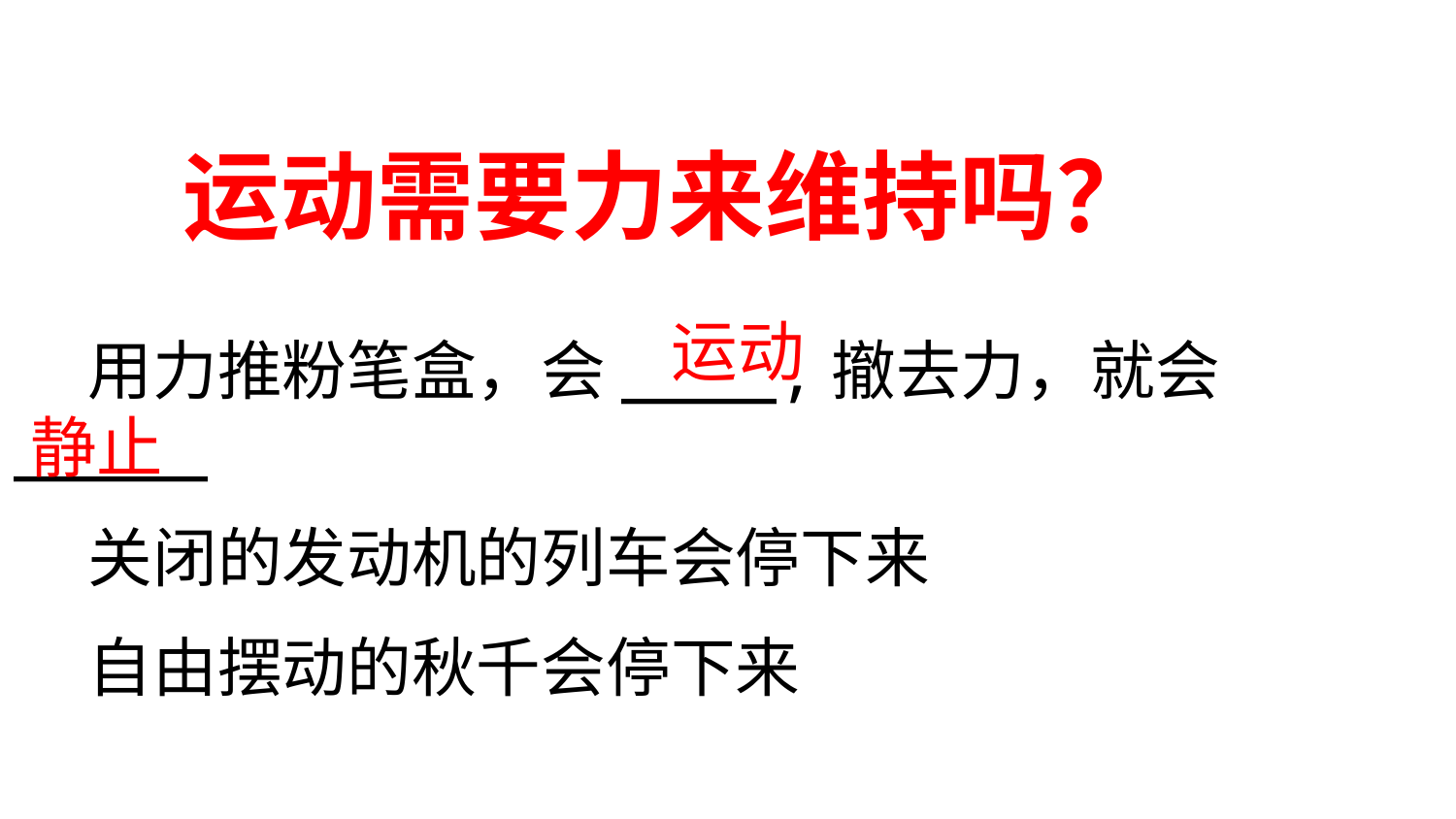

# 运动需要力来维持吗？
运动
    用力推粉笔盒，会____,撤去力，就会_____
    关闭的发动机的列车会停下来
    自由摆动的秋千会停下来

静止